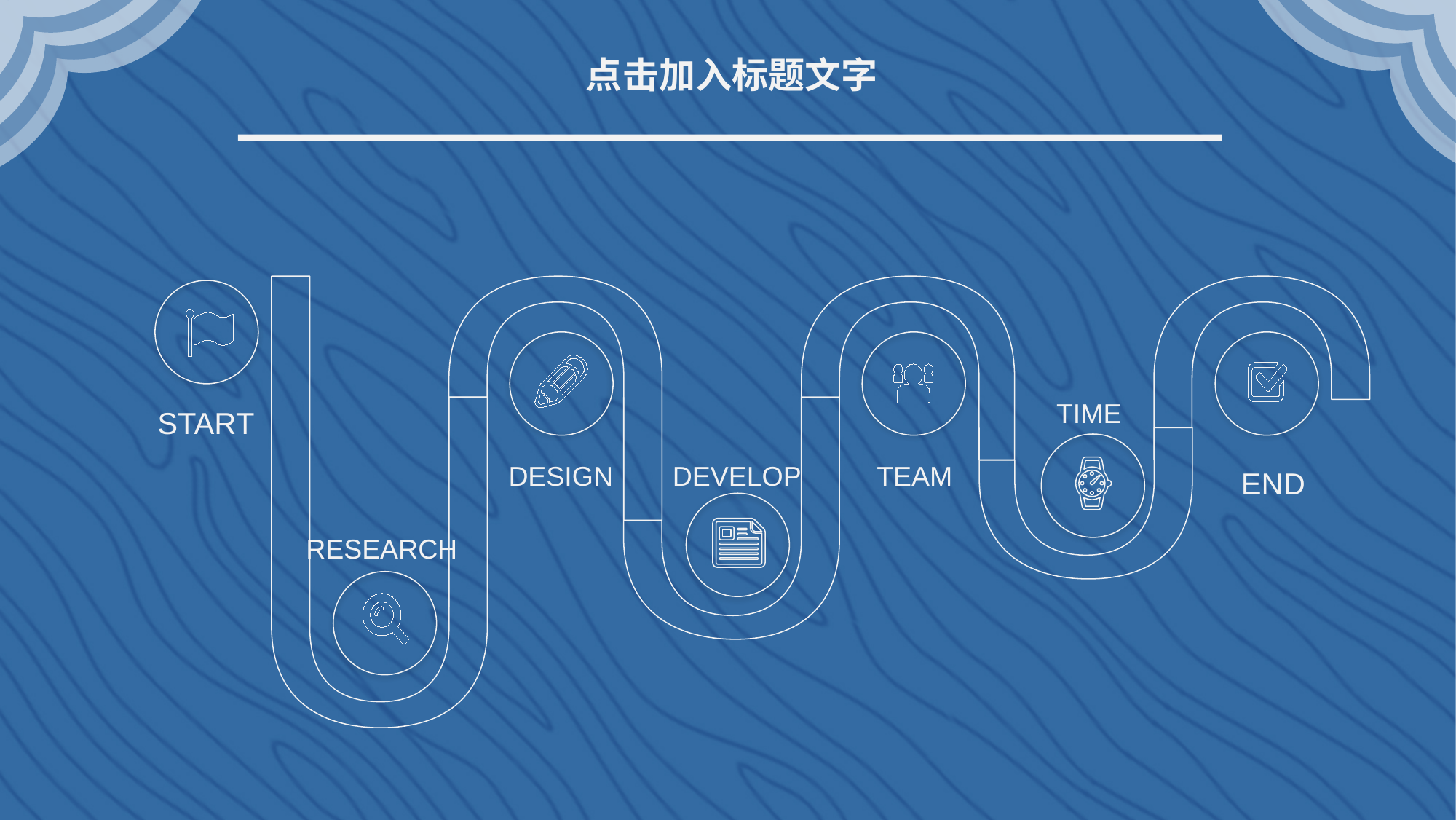

点击加入标题文字

TIME
START

TEAM
DESIGN
DEVELOP
END

RESEARCH